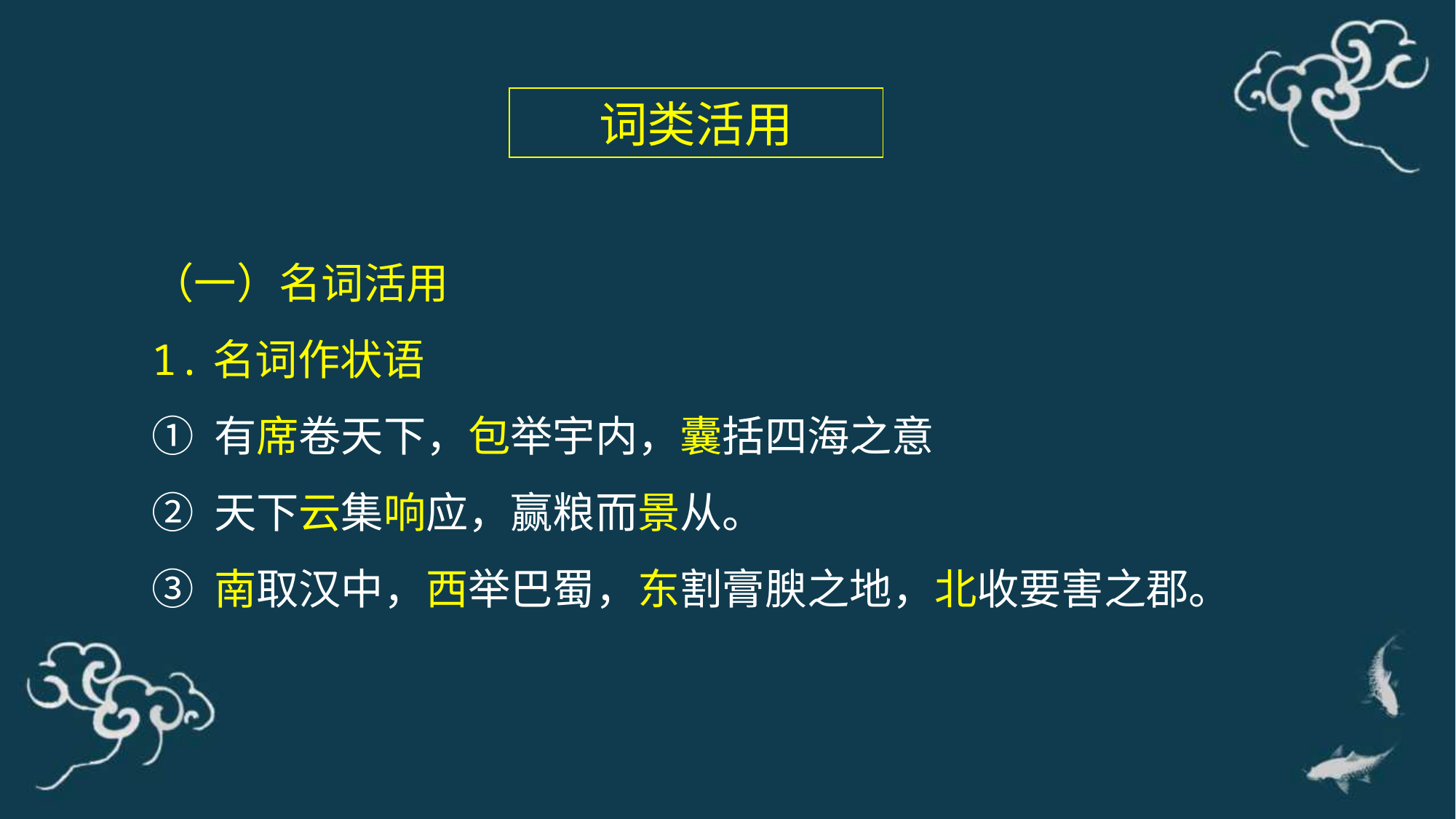

词类活用
（一）名词活用
1.名词作状语
① 有席卷天下，包举宇内，囊括四海之意
② 天下云集响应，赢粮而景从。
③ 南取汉中，西举巴蜀，东割膏腴之地，北收要害之郡。